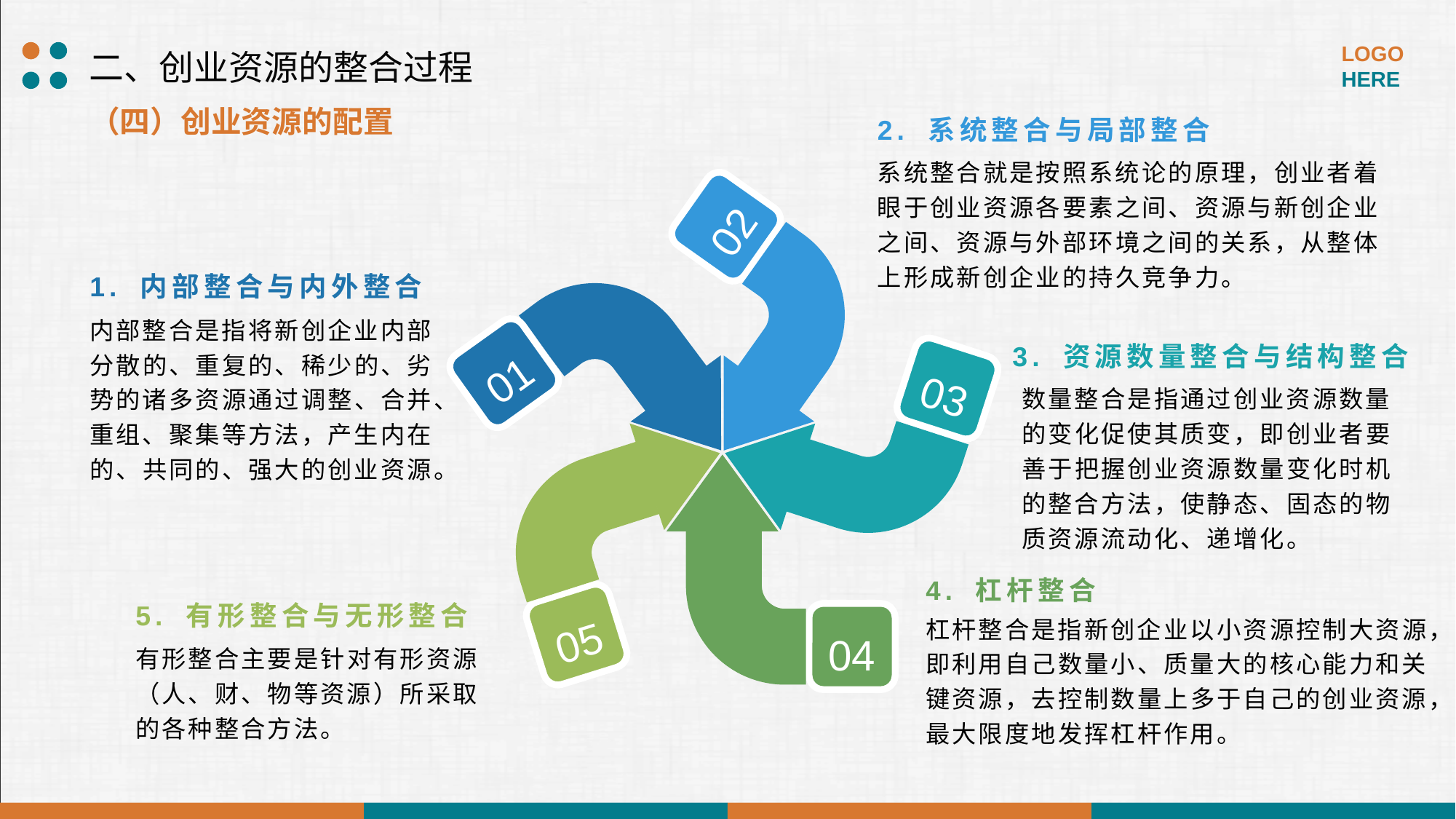

二、创业资源的整合过程
（四）创业资源的配置
2. 系统整合与局部整合
系统整合就是按照系统论的原理，创业者着眼于创业资源各要素之间、资源与新创企业之间、资源与外部环境之间的关系，从整体上形成新创企业的持久竞争力。
02
1. 内部整合与内外整合

内部整合是指将新创企业内部分散的、重复的、稀少的、劣势的诸多资源通过调整、合并、重组、聚集等方法，产生内在的、共同的、强大的创业资源。
3. 资源数量整合与结构整合
01
03
数量整合是指通过创业资源数量的变化促使其质变，即创业者要善于把握创业资源数量变化时机的整合方法，使静态、固态的物质资源流动化、递增化。

4. 杠杆整合
5. 有形整合与无形整合
05
04
杠杆整合是指新创企业以小资源控制大资源，即利用自己数量小、质量大的核心能力和关键资源，去控制数量上多于自己的创业资源，最大限度地发挥杠杆作用。
有形整合主要是针对有形资源（人、财、物等资源）所采取的各种整合方法。